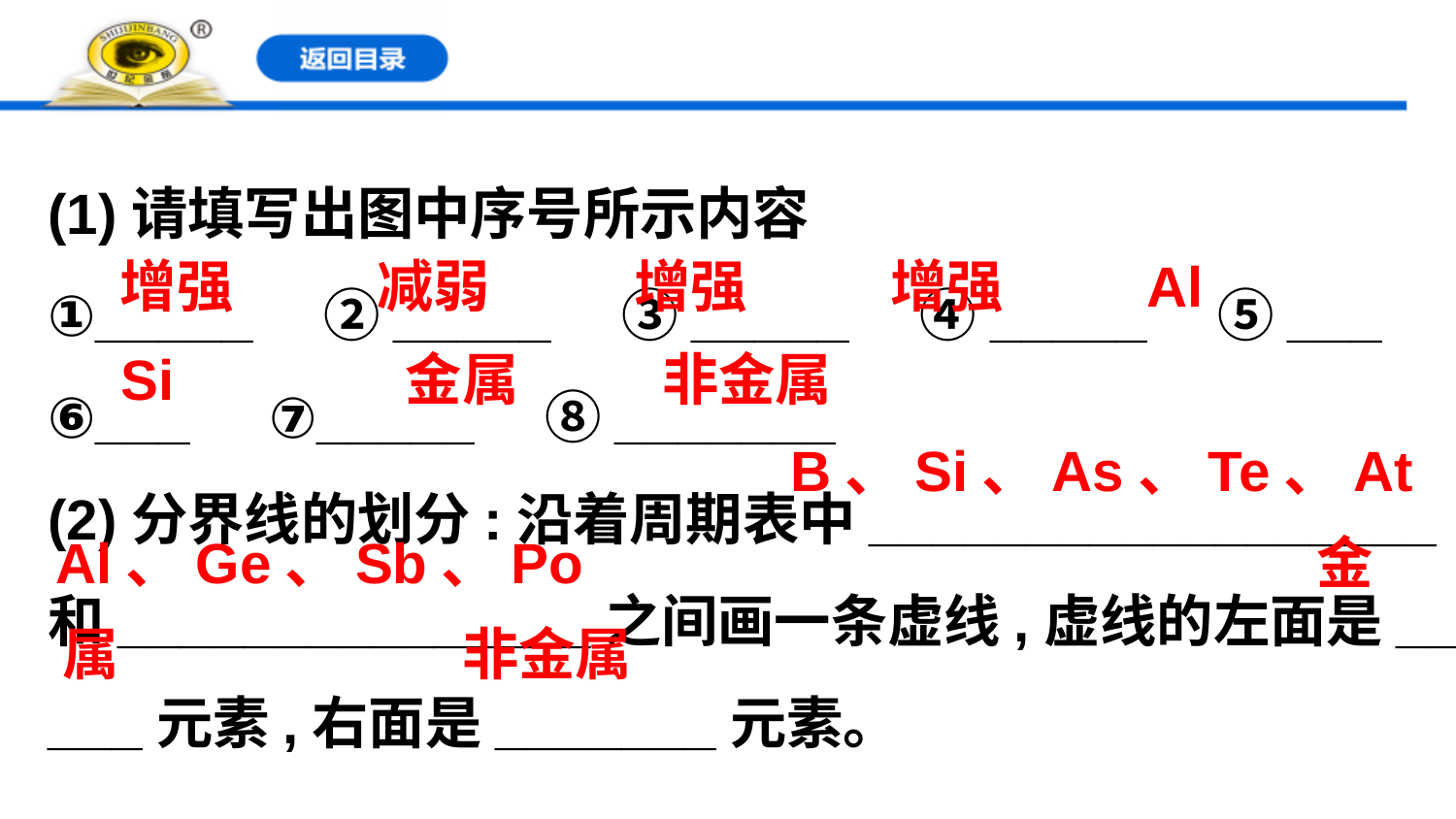

(1)请填写出图中序号所示内容
①_____　②_____　③_____　④_____　⑤___
⑥___     ⑦_____　⑧_______
(2)分界线的划分:沿着周期表中__________________
和_______________之间画一条虚线,虚线的左面是___
___元素,右面是_______元素。
增强
减弱
增强
增强
Al
Si
金属
非金属
B、Si、As、Te、At
Al、Ge、Sb、Po
金
属
非金属